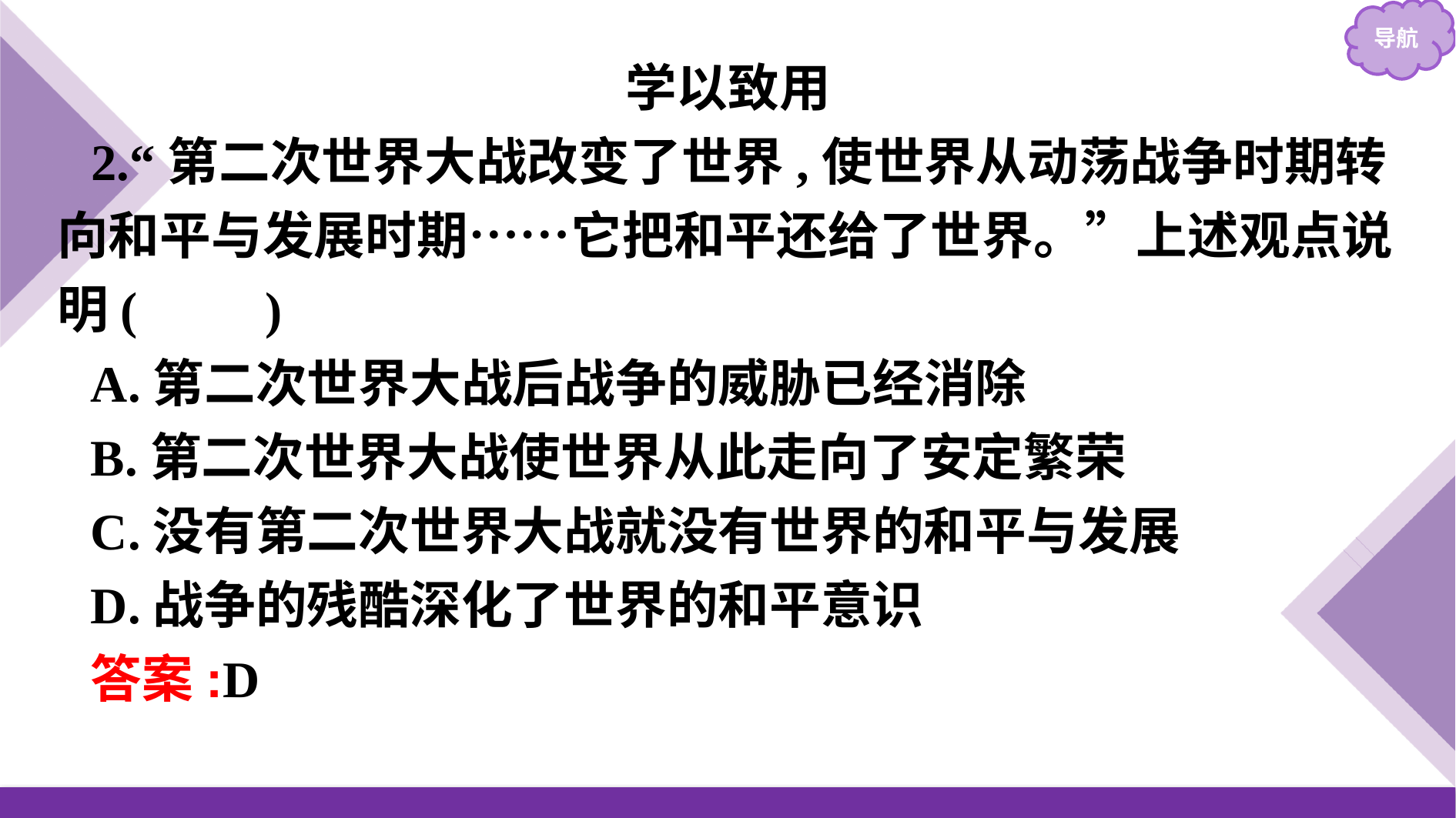

学以致用
2.“第二次世界大战改变了世界,使世界从动荡战争时期转向和平与发展时期……它把和平还给了世界。”上述观点说明(　　)
A.第二次世界大战后战争的威胁已经消除
B.第二次世界大战使世界从此走向了安定繁荣
C.没有第二次世界大战就没有世界的和平与发展
D.战争的残酷深化了世界的和平意识
答案:D